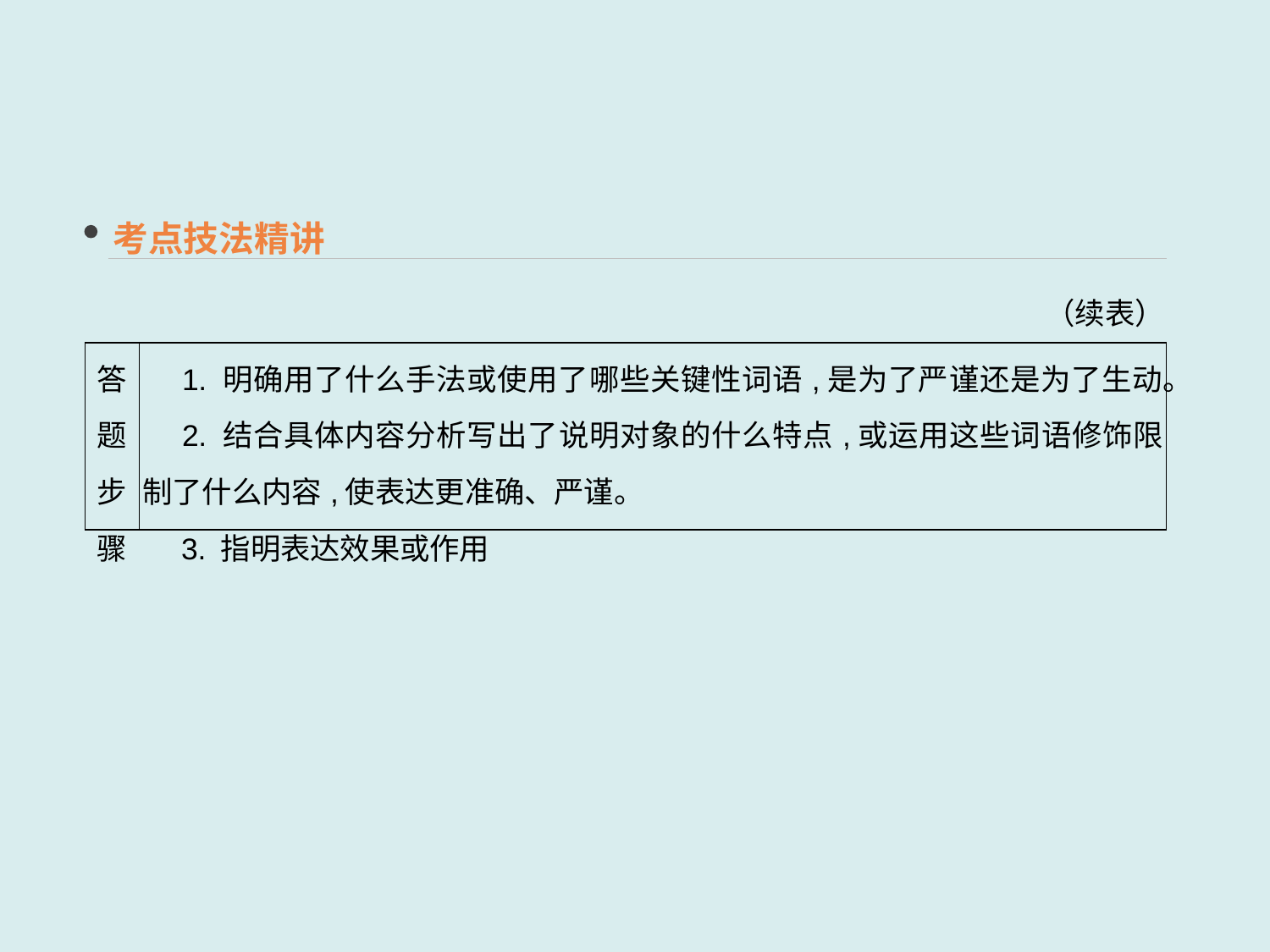

考点技法精讲

（续表）
| 答题 步骤 | 1. 明确用了什么手法或使用了哪些关键性词语,是为了严谨还是为了生动。 　2. 结合具体内容分析写出了说明对象的什么特点,或运用这些词语修饰限制了什么内容,使表达更准确、严谨。 　3. 指明表达效果或作用 |
| --- | --- |